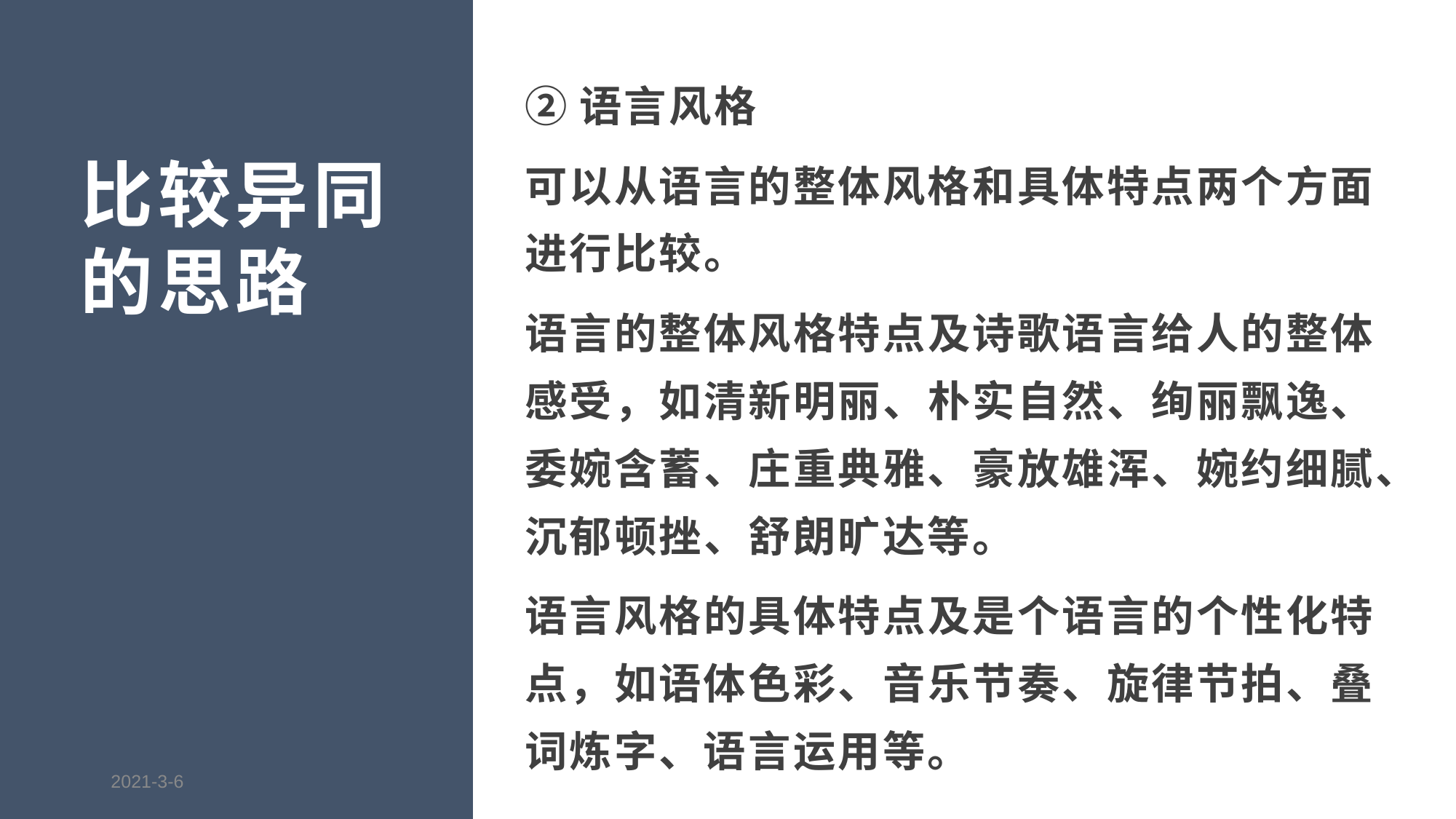

②语言风格
可以从语言的整体风格和具体特点两个方面进行比较。
语言的整体风格特点及诗歌语言给人的整体感受，如清新明丽、朴实自然、绚丽飘逸、委婉含蓄、庄重典雅、豪放雄浑、婉约细腻、沉郁顿挫、舒朗旷达等。
语言风格的具体特点及是个语言的个性化特点，如语体色彩、音乐节奏、旋律节拍、叠词炼字、语言运用等。
比较异同的思路
2021-3-6